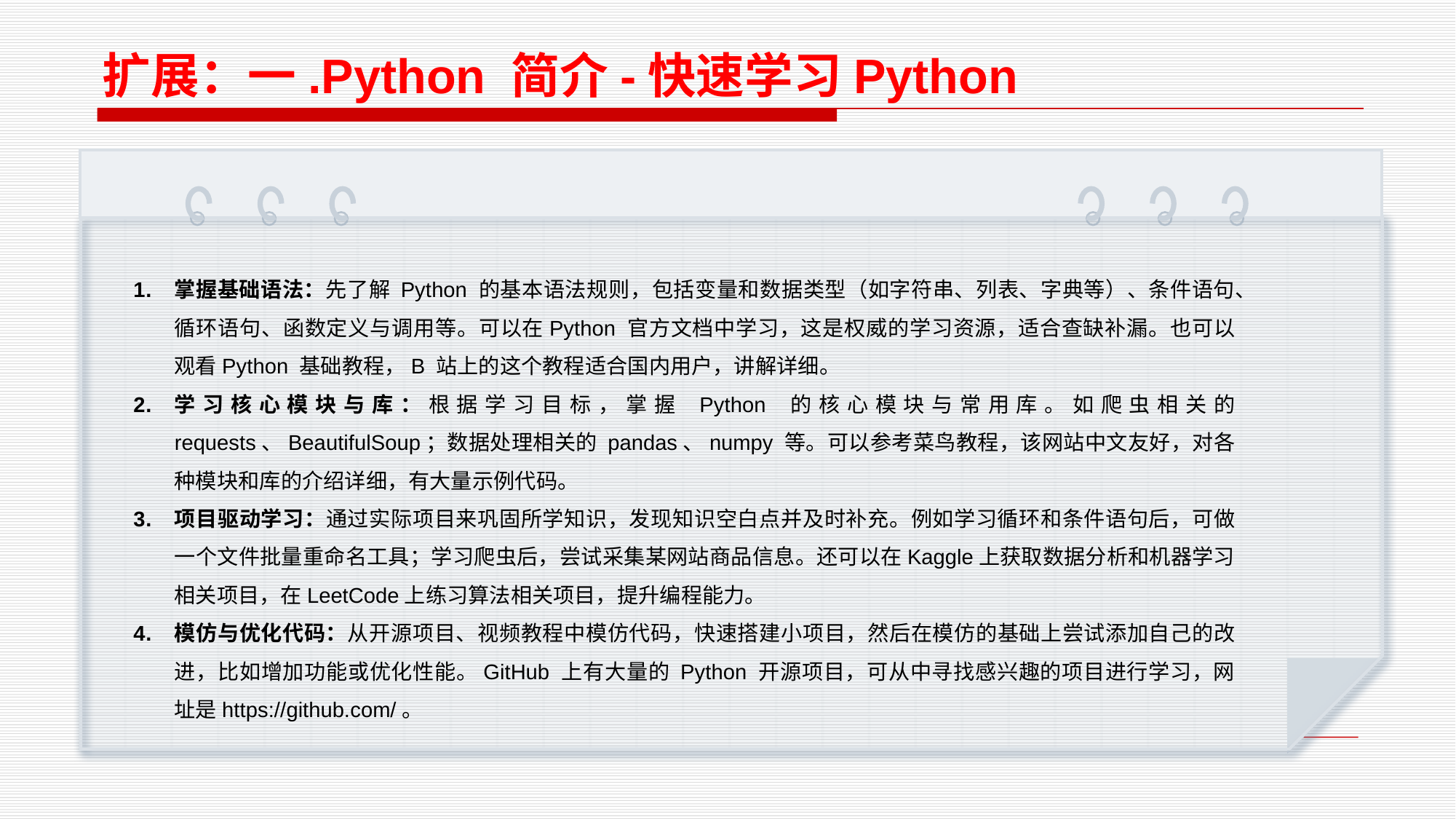

扩展：一.Python 简介-快速学习Python

掌握基础语法：先了解 Python 的基本语法规则，包括变量和数据类型（如字符串、列表、字典等）、条件语句、循环语句、函数定义与调用等。可以在Python 官方文档中学习，这是权威的学习资源，适合查缺补漏。也可以观看Python 基础教程，B 站上的这个教程适合国内用户，讲解详细。
学习核心模块与库：根据学习目标，掌握 Python 的核心模块与常用库。如爬虫相关的 requests、BeautifulSoup；数据处理相关的 pandas、numpy 等。可以参考菜鸟教程，该网站中文友好，对各种模块和库的介绍详细，有大量示例代码。
项目驱动学习：通过实际项目来巩固所学知识，发现知识空白点并及时补充。例如学习循环和条件语句后，可做一个文件批量重命名工具；学习爬虫后，尝试采集某网站商品信息。还可以在Kaggle上获取数据分析和机器学习相关项目，在LeetCode上练习算法相关项目，提升编程能力。
模仿与优化代码：从开源项目、视频教程中模仿代码，快速搭建小项目，然后在模仿的基础上尝试添加自己的改进，比如增加功能或优化性能。GitHub 上有大量的 Python 开源项目，可从中寻找感兴趣的项目进行学习，网址是https://github.com/。